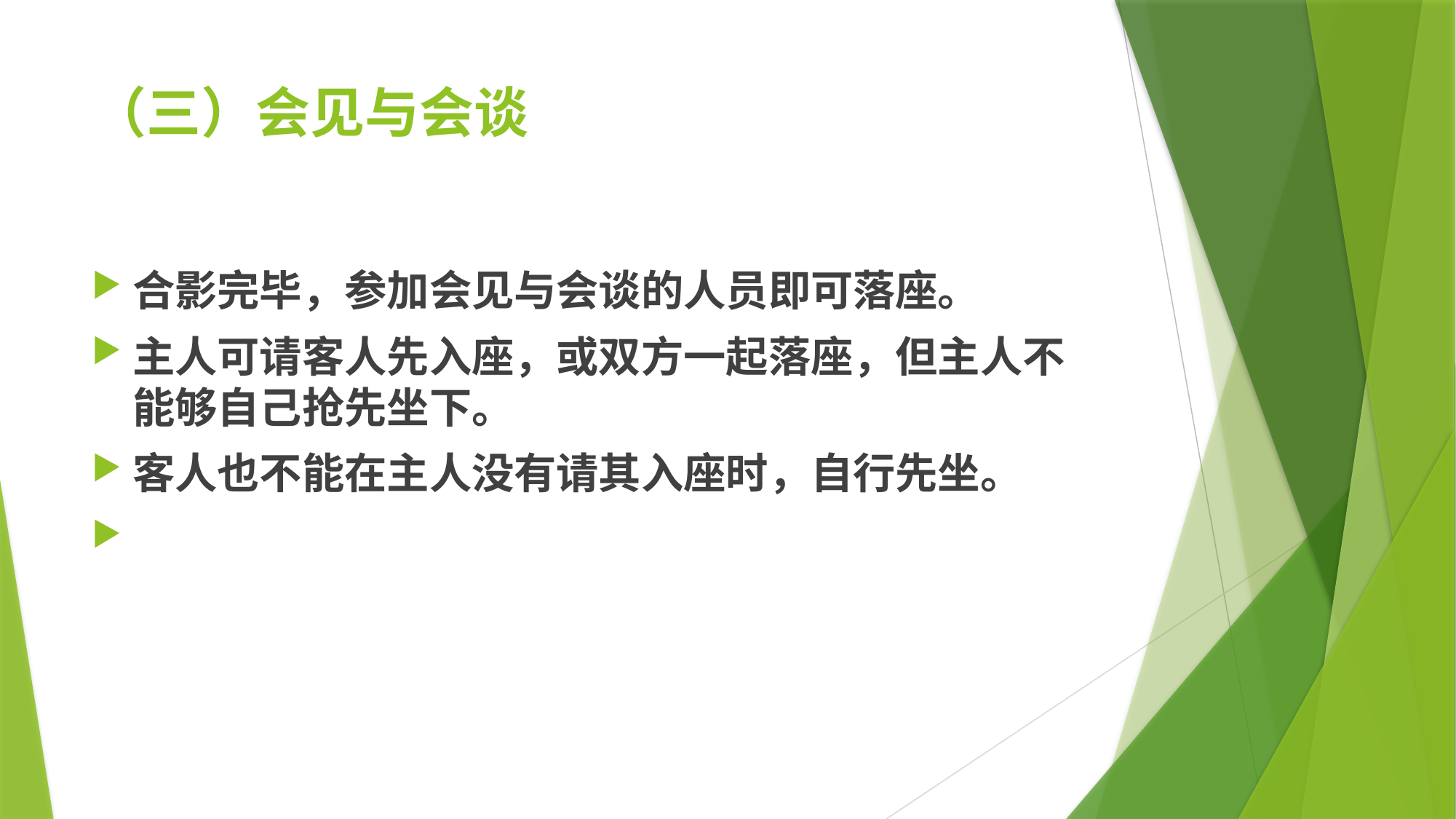

# （三）会见与会谈
合影完毕，参加会见与会谈的人员即可落座。
主人可请客人先入座，或双方一起落座，但主人不能够自己抢先坐下。
客人也不能在主人没有请其入座时，自行先坐。